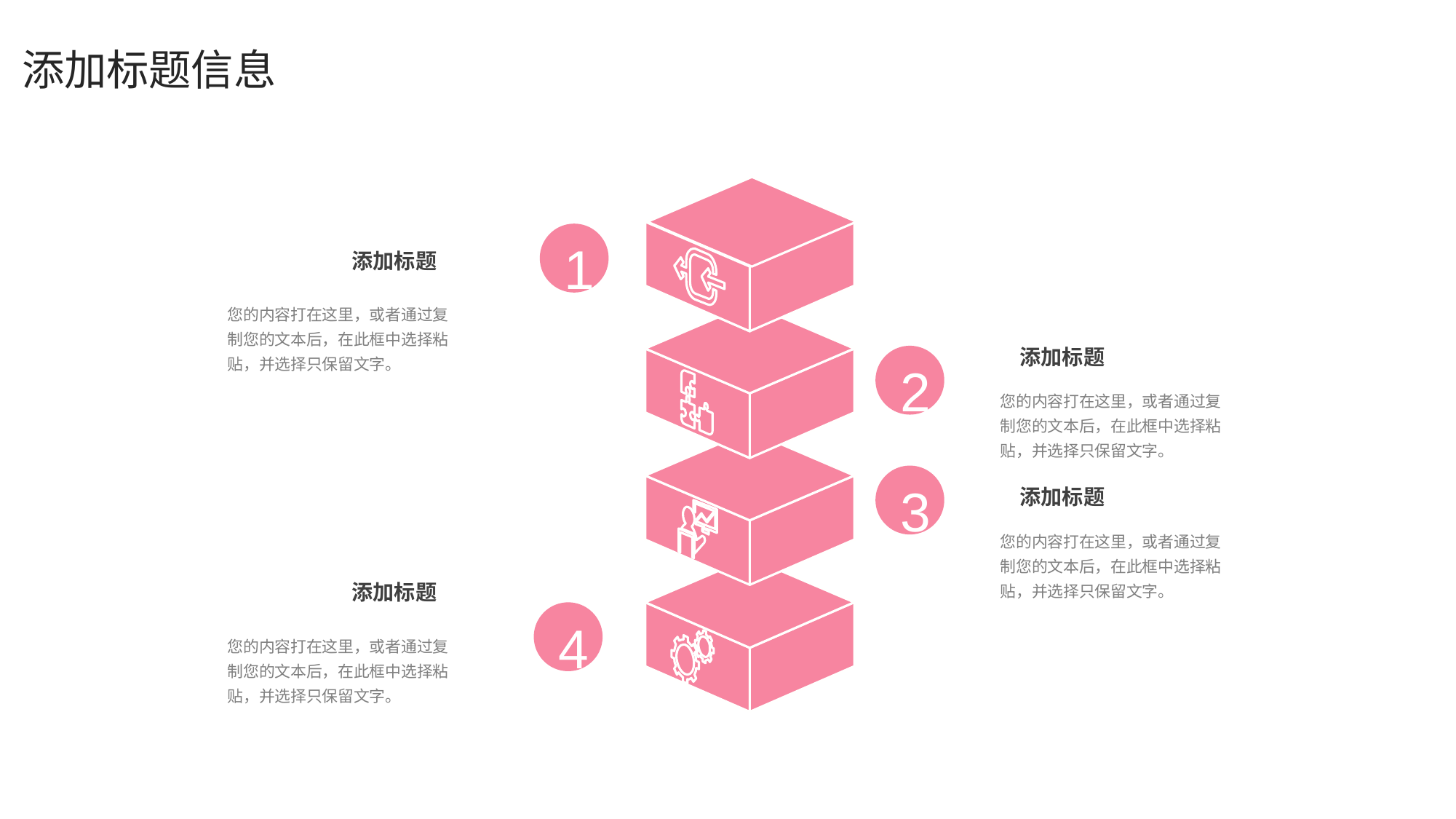

添加标题信息

1
添加标题

您的内容打在这里，或者通过复制您的文本后，在此框中选择粘贴，并选择只保留文字。

添加标题
2

您的内容打在这里，或者通过复制您的文本后，在此框中选择粘贴，并选择只保留文字。

3

添加标题

您的内容打在这里，或者通过复制您的文本后，在此框中选择粘贴，并选择只保留文字。

添加标题
4

您的内容打在这里，或者通过复制您的文本后，在此框中选择粘贴，并选择只保留文字。